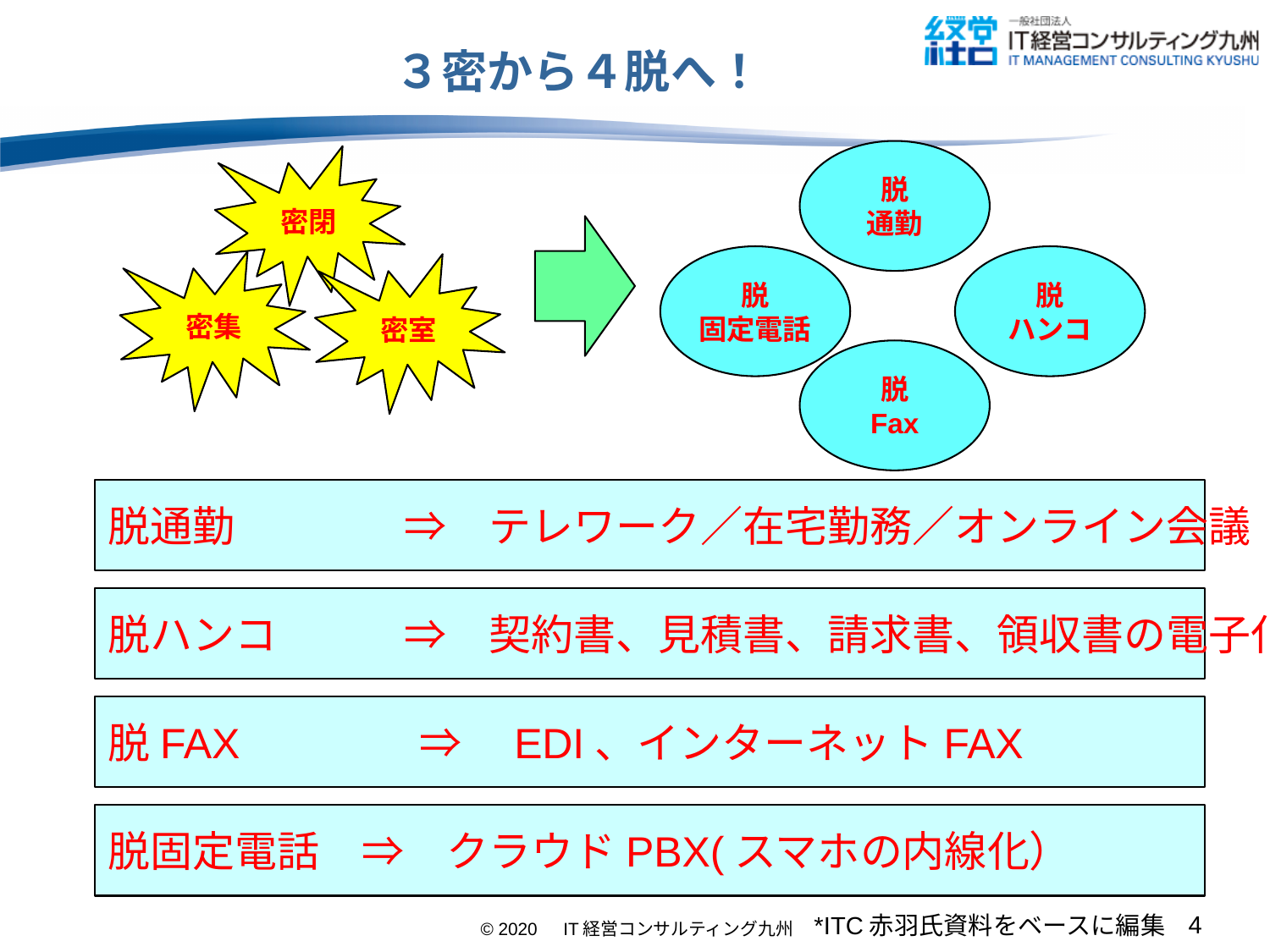

# ３密から４脱へ！
脱
通勤
密閉

脱
固定電話
脱
ハンコ
密集
密室
脱
Fax
脱通勤　　　　⇒　テレワーク／在宅勤務／オンライン会議
脱ハンコ　　　⇒　契約書、見積書、請求書、領収書の電子化
脱FAX　　　　⇒　EDI、インターネットFAX
脱固定電話　⇒　クラウドPBX(スマホの内線化）
4
*ITC赤羽氏資料をベースに編集